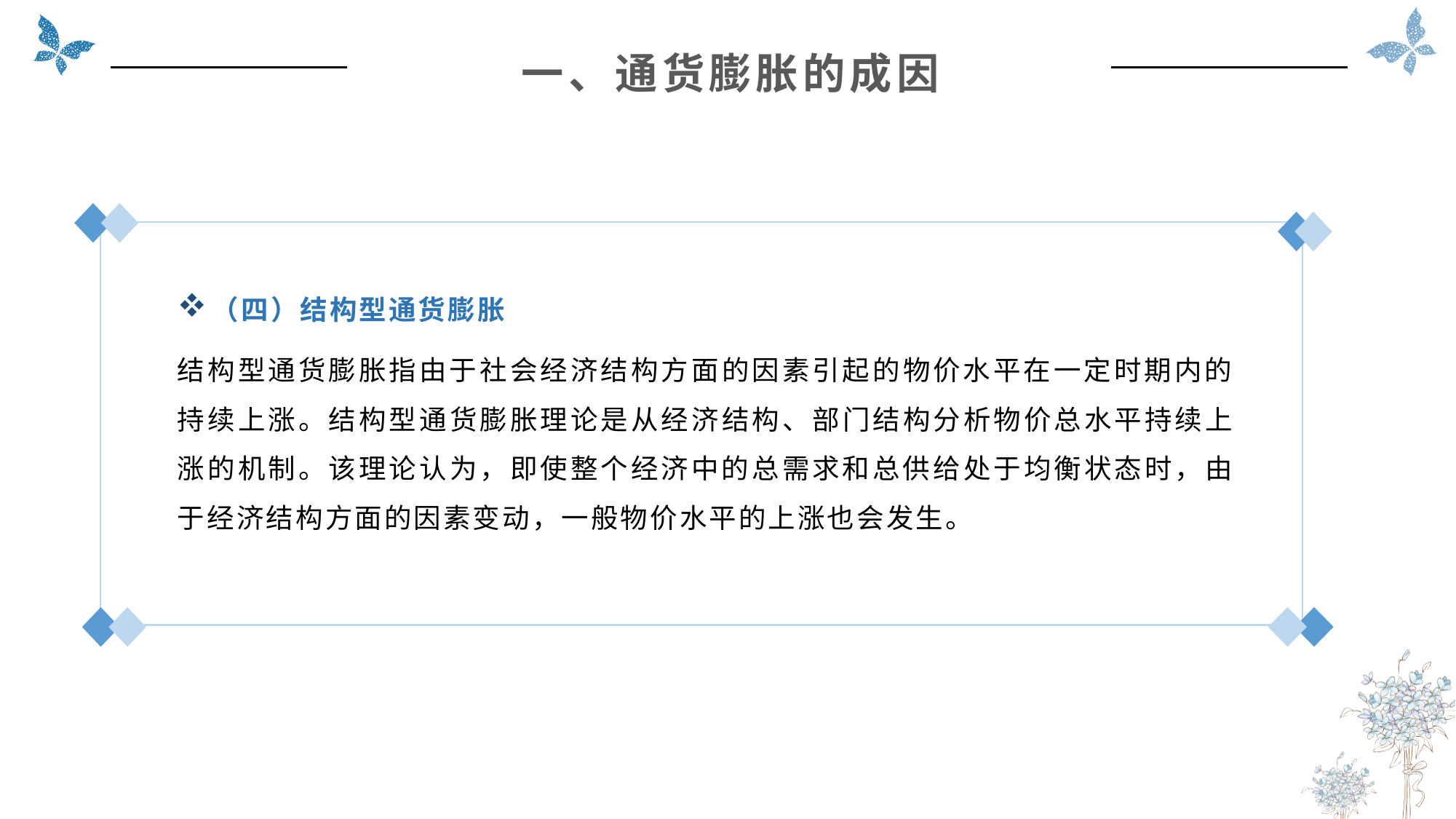

一、通货膨胀的成因

（四）结构型通货膨胀
结构型通货膨胀指由于社会经济结构方面的因素引起的物价水平在一定时期内的持续上涨。结构型通货膨胀理论是从经济结构、部门结构分析物价总水平持续上涨的机制。该理论认为，即使整个经济中的总需求和总供给处于均衡状态时，由于经济结构方面的因素变动，一般物价水平的上涨也会发生。